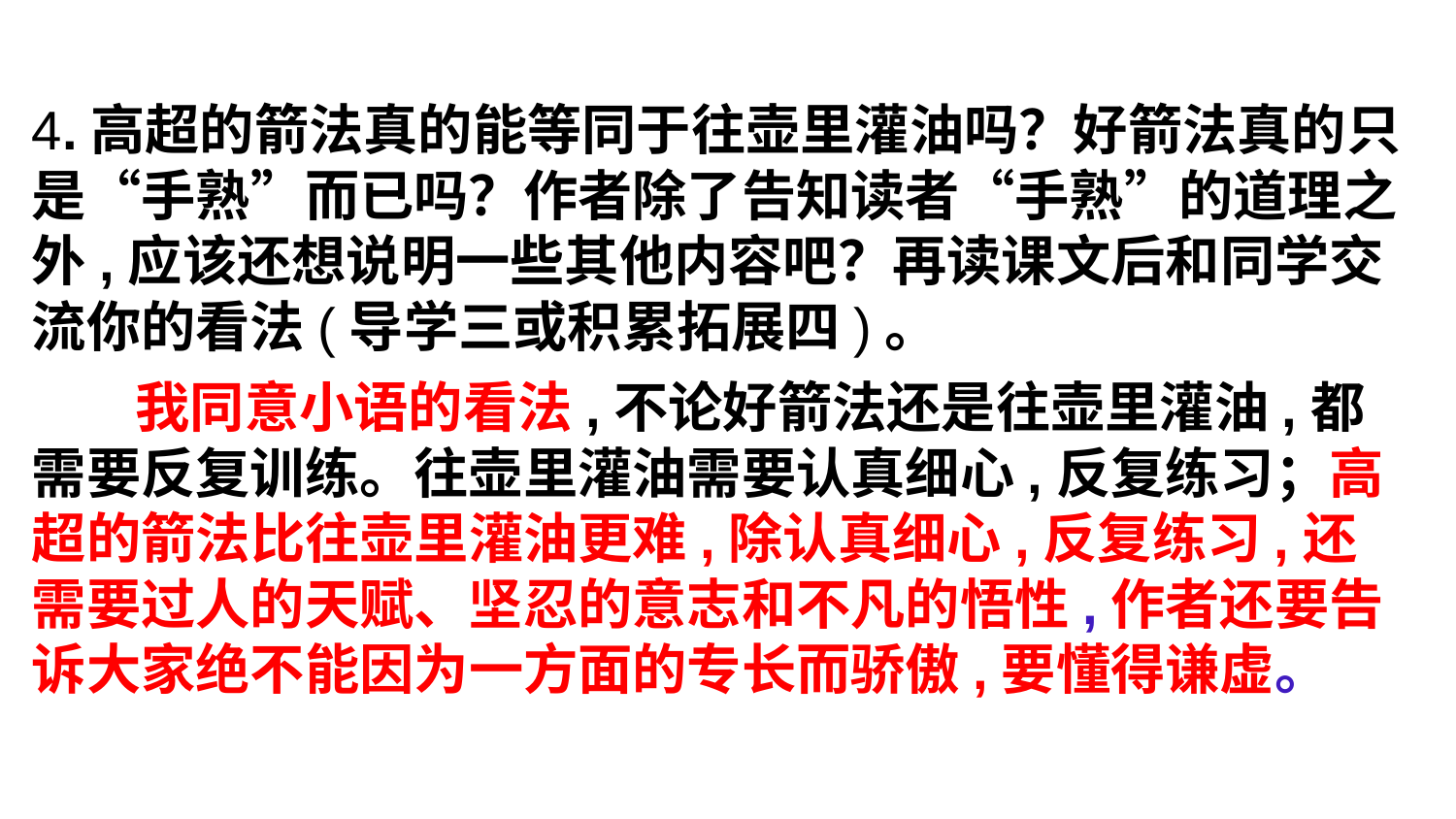

4.高超的箭法真的能等同于往壶里灌油吗？好箭法真的只是“手熟”而已吗？作者除了告知读者“手熟”的道理之外,应该还想说明一些其他内容吧？再读课文后和同学交流你的看法(导学三或积累拓展四)。
       我同意小语的看法,不论好箭法还是往壶里灌油,都需要反复训练。往壶里灌油需要认真细心,反复练习；高超的箭法比往壶里灌油更难,除认真细心,反复练习,还需要过人的天赋、坚忍的意志和不凡的悟性,作者还要告诉大家绝不能因为一方面的专长而骄傲,要懂得谦虚。